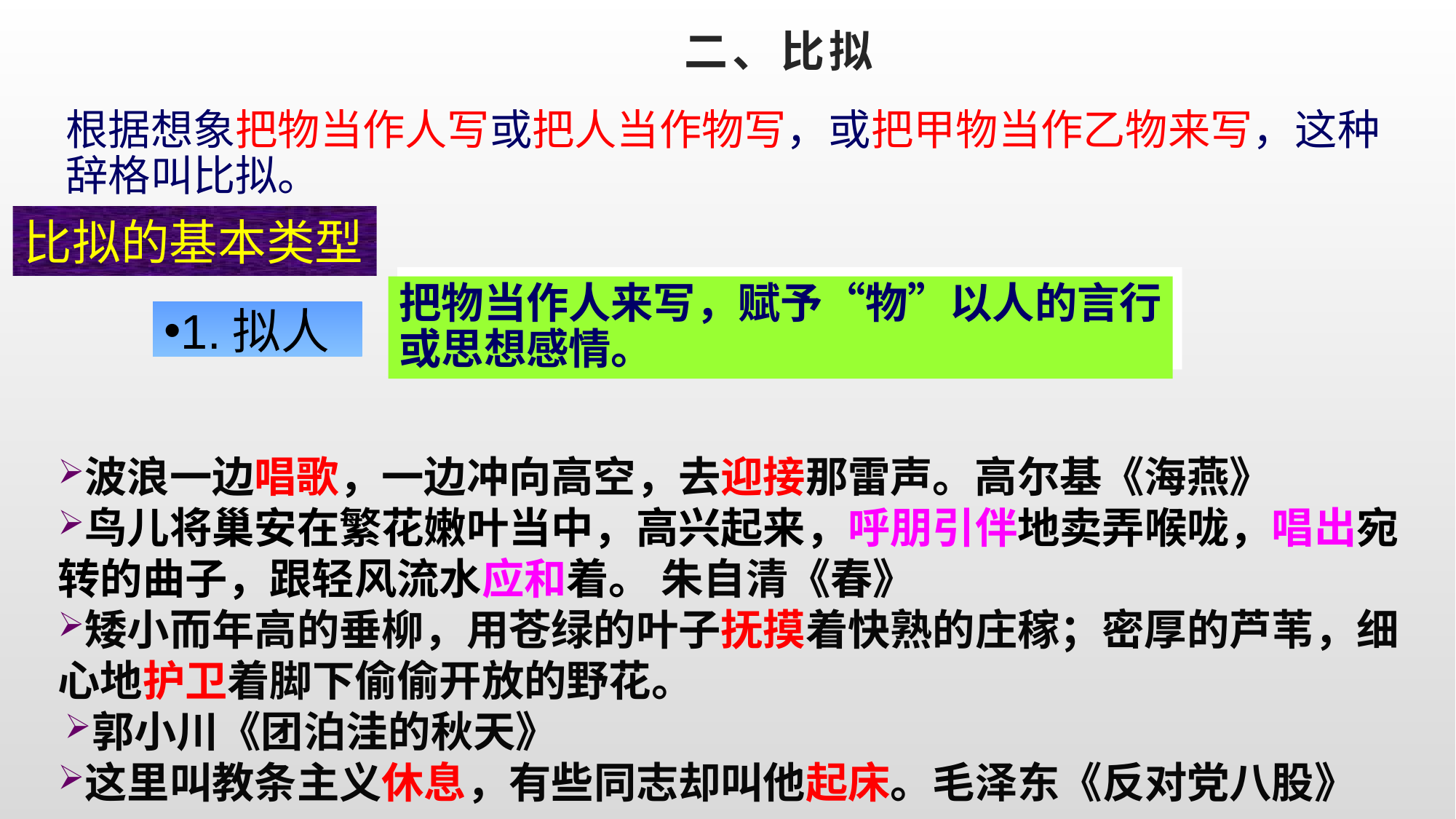

# 二、比拟
根据想象把物当作人写或把人当作物写，或把甲物当作乙物来写，这种辞格叫比拟。
比拟的基本类型
把物当作人来写，赋予“物”以人的言行或思想感情。
1.拟人
波浪一边唱歌，一边冲向高空，去迎接那雷声。高尔基《海燕》
鸟儿将巢安在繁花嫩叶当中，高兴起来，呼朋引伴地卖弄喉咙，唱出宛转的曲子，跟轻风流水应和着。 朱自清《春》
矮小而年高的垂柳，用苍绿的叶子抚摸着快熟的庄稼；密厚的芦苇，细心地护卫着脚下偷偷开放的野花。
郭小川《团泊洼的秋天》
这里叫教条主义休息，有些同志却叫他起床。毛泽东《反对党八股》